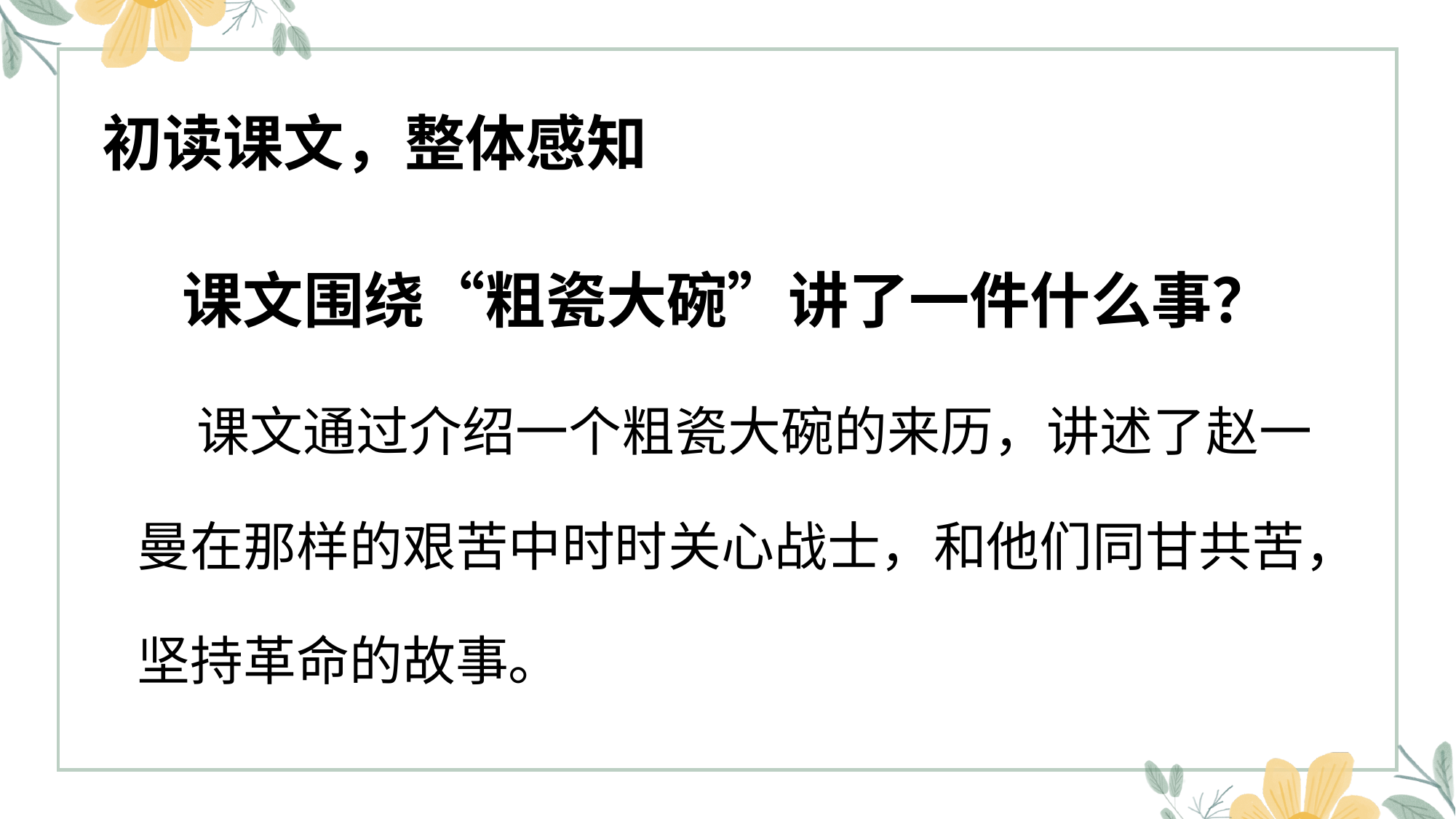

初读课文，整体感知
课文围绕“粗瓷大碗”讲了一件什么事？
    课文通过介绍一个粗瓷大碗的来历，讲述了赵一曼在那样的艰苦中时时关心战士，和他们同甘共苦，坚持革命的故事。